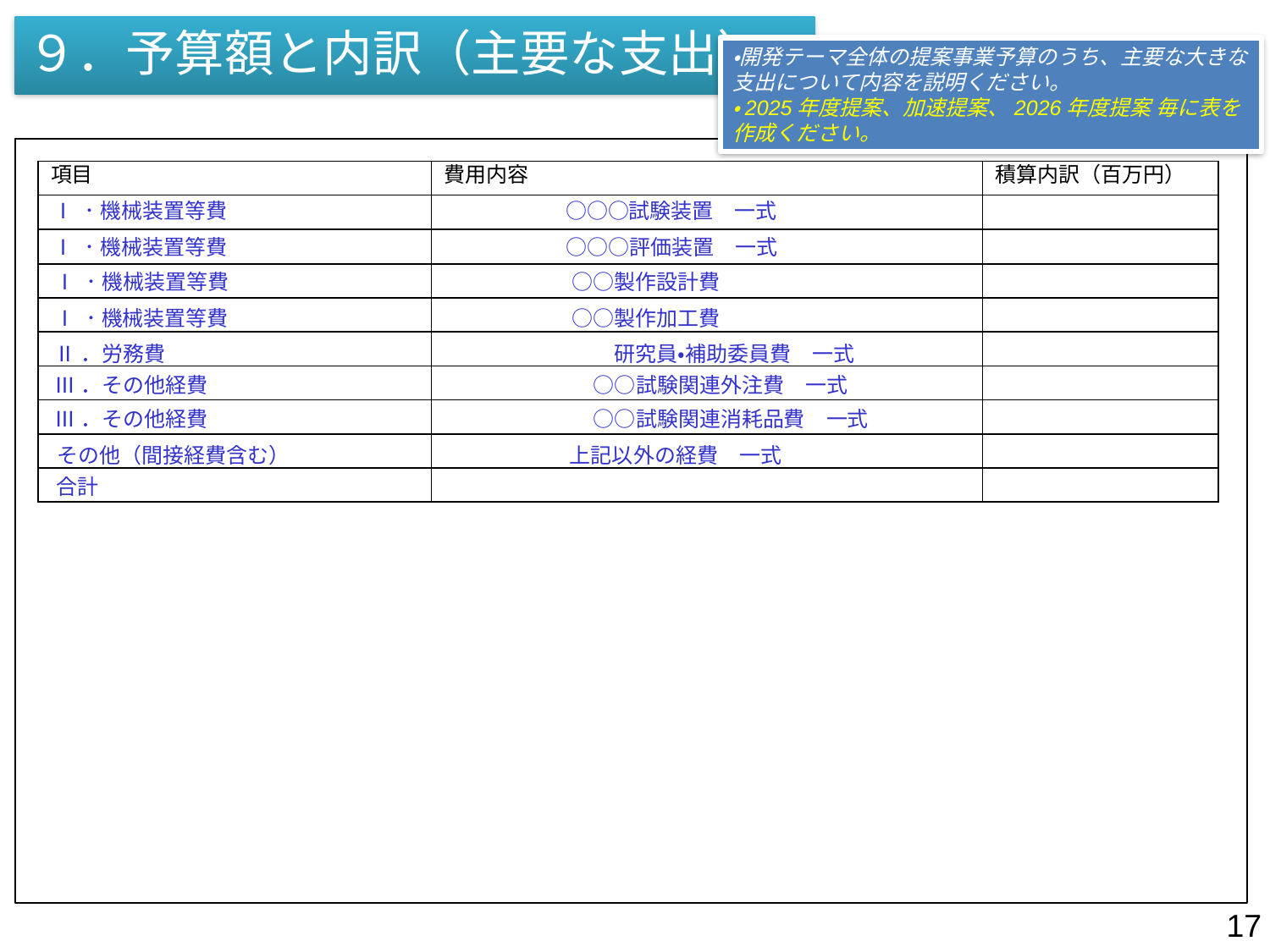

９．予算額と内訳（主要な支出）
・開発テーマ全体の提案事業予算のうち、主要な大きな支出について内容を説明ください。
・2025年度提案、加速提案、2026年度提案 毎に表を作成ください。

| 項目 | 費用内容 | 積算内訳（百万円） |
| --- | --- | --- |
|  |  |  |
|  |  |  |
|  |  |  |
|  |  |  |
|  |  |  |
|  |  |  |
|  |  |  |
|  |  |  |
|  |  |  |
Ⅰ．機械装置等費　　　　　　　　　　　　　　　　○○○試験装置　一式
Ⅰ．機械装置等費　　　　　　　　　　　　　　　　○○○評価装置　一式
Ⅰ．機械装置等費　　　　　　　　　　　　　　　 　○○製作設計費
Ⅰ．機械装置等費　　　　　　　　　　　　　　　 　○○製作加工費
Ⅱ．労務費　　　　　　　　　　　　　　　　　　　　 　研究員・補助委員費　一式
Ⅲ．その他経費　　　　　　　　　　　　　　　　　 　○○試験関連外注費　一式
Ⅲ．その他経費　　　　　　　　　　　　　　　　　 　○○試験関連消耗品費　一式
その他（間接経費含む）　　　　　　　　　　　　 　上記以外の経費　一式
合計
17